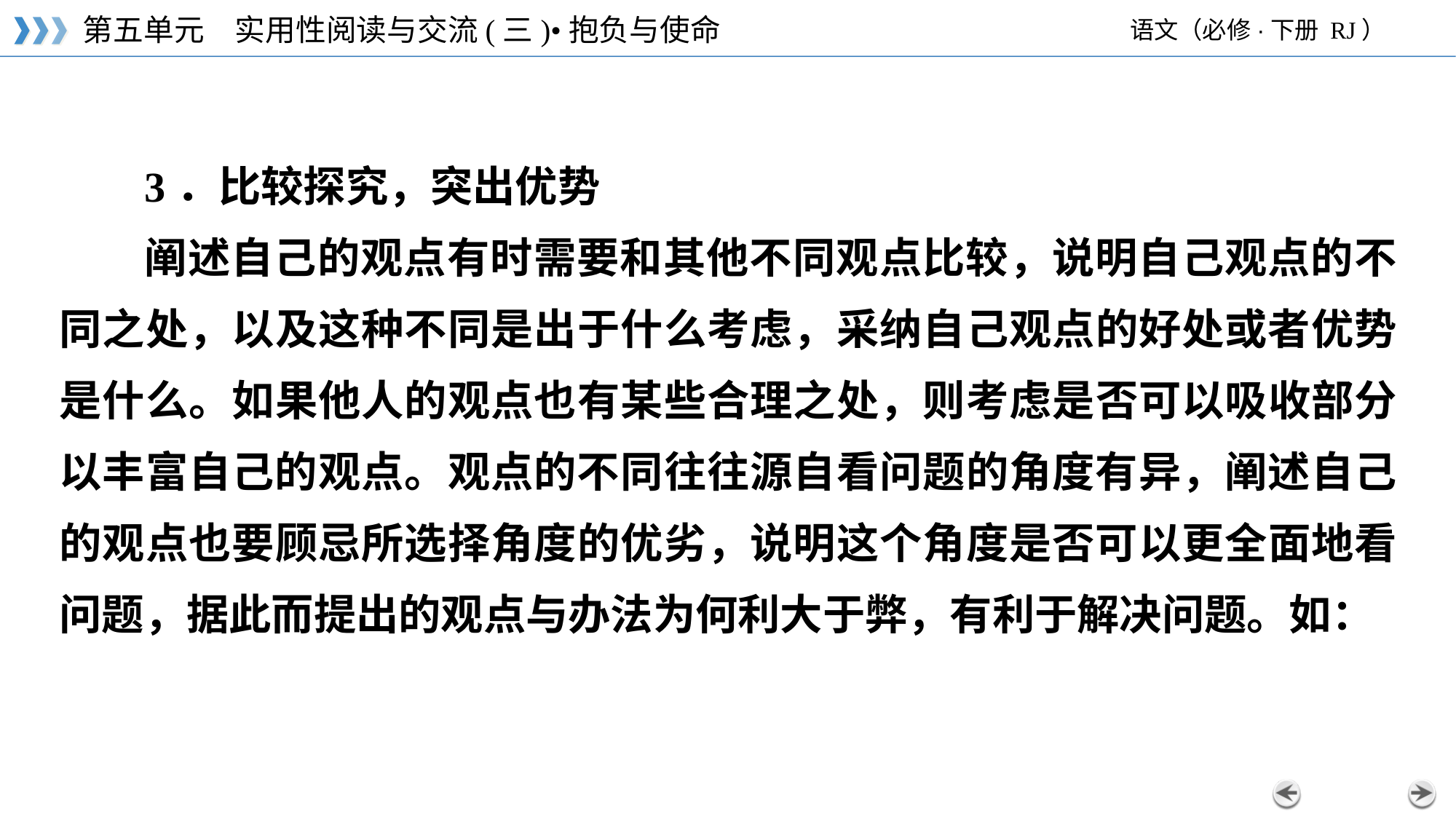

3．比较探究，突出优势
阐述自己的观点有时需要和其他不同观点比较，说明自己观点的不同之处，以及这种不同是出于什么考虑，采纳自己观点的好处或者优势是什么。如果他人的观点也有某些合理之处，则考虑是否可以吸收部分以丰富自己的观点。观点的不同往往源自看问题的角度有异，阐述自己的观点也要顾忌所选择角度的优劣，说明这个角度是否可以更全面地看问题，据此而提出的观点与办法为何利大于弊，有利于解决问题。如：